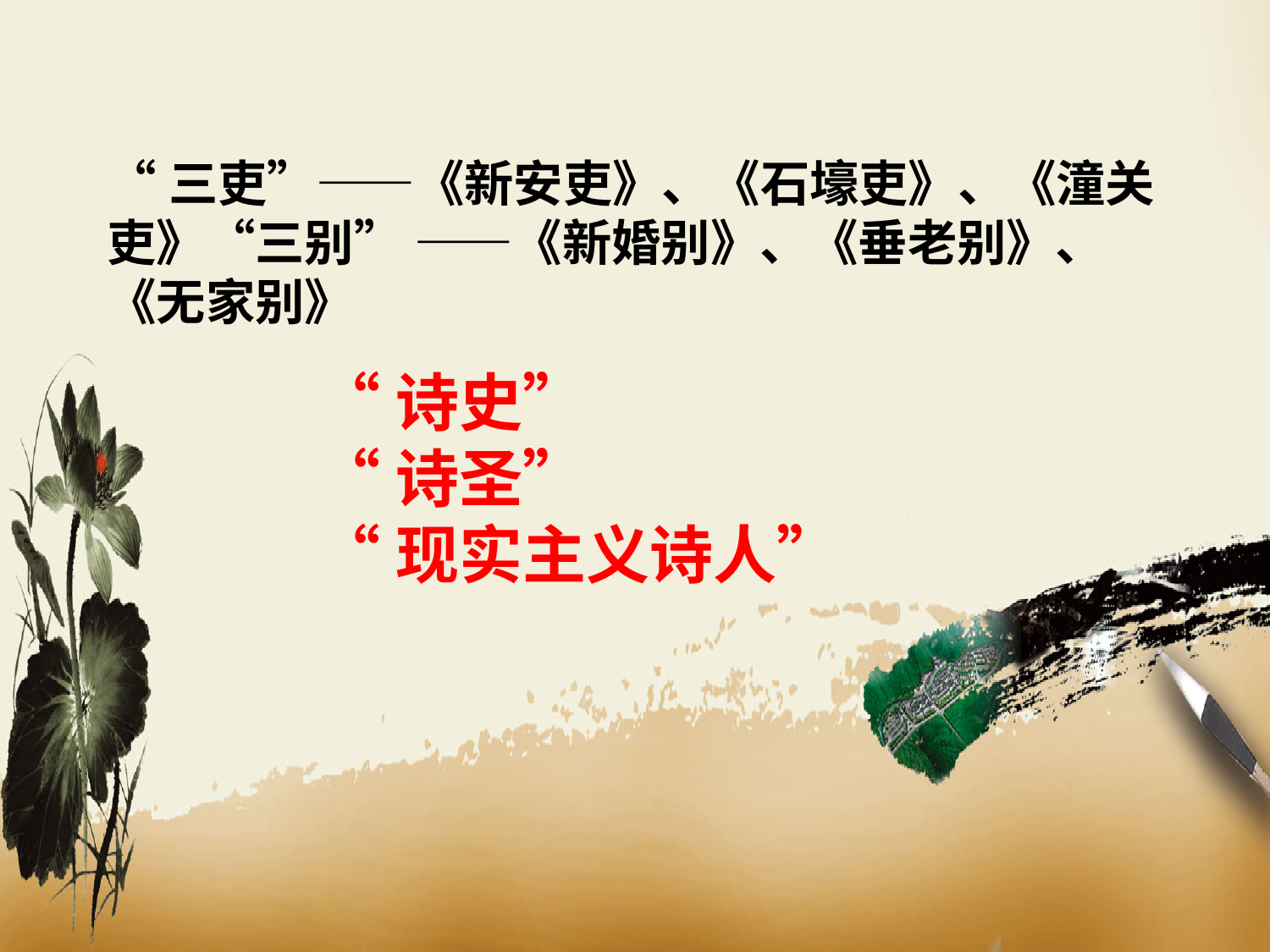

“三吏”——《新安吏》、《石壕吏》、《潼关吏》“三别” ——《新婚别》、《垂老别》、《无家别》

“诗史”
“诗圣”
“现实主义诗人”